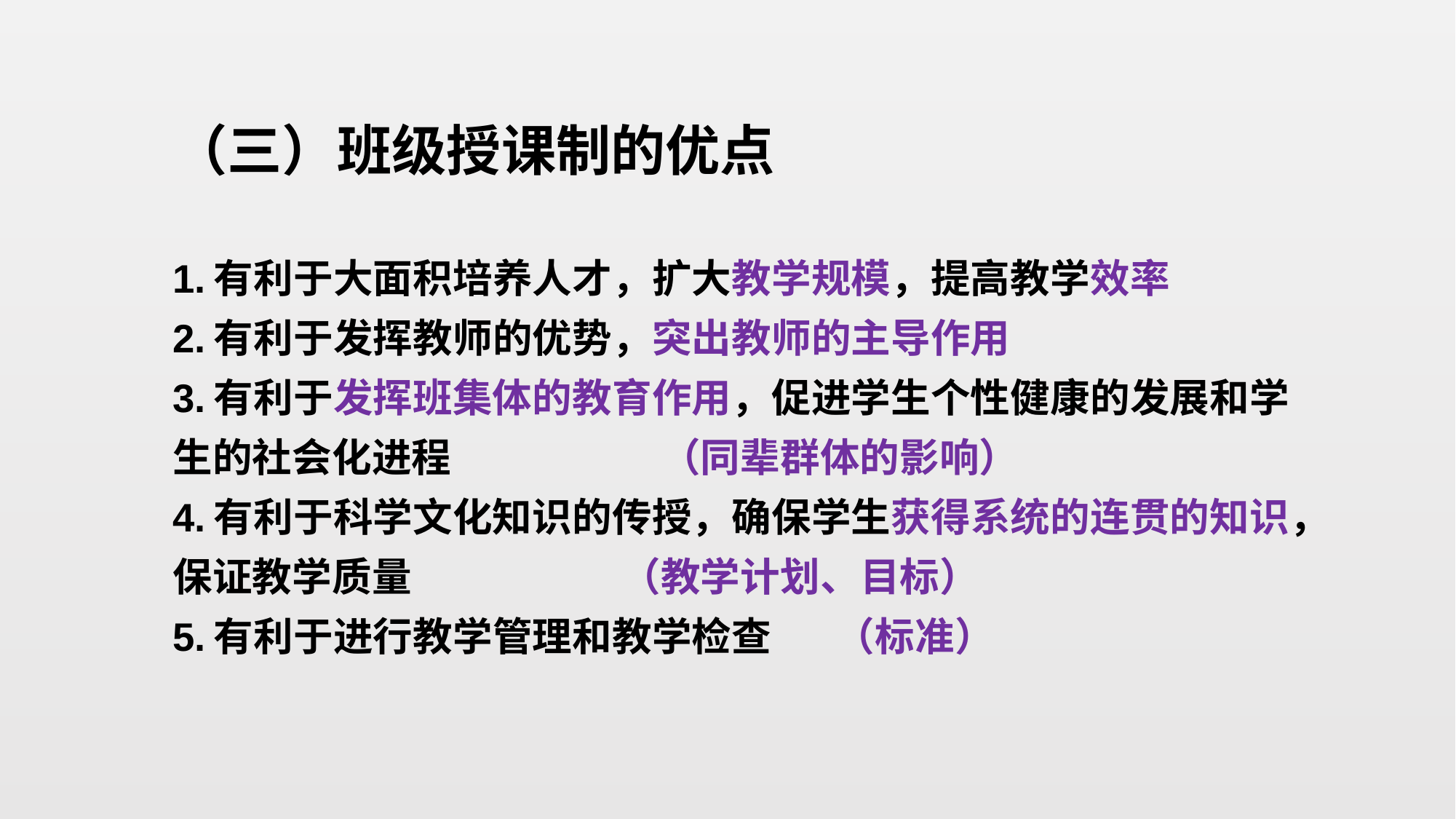

（三）班级授课制的优点

1.有利于大面积培养人才，扩大教学规模，提高教学效率
2.有利于发挥教师的优势，突出教师的主导作用
3.有利于发挥班集体的教育作用，促进学生个性健康的发展和学生的社会化进程                       （同辈群体的影响）
4.有利于科学文化知识的传授，确保学生获得系统的连贯的知识，保证教学质量                       （教学计划、目标）
5.有利于进行教学管理和教学检查       （标准）